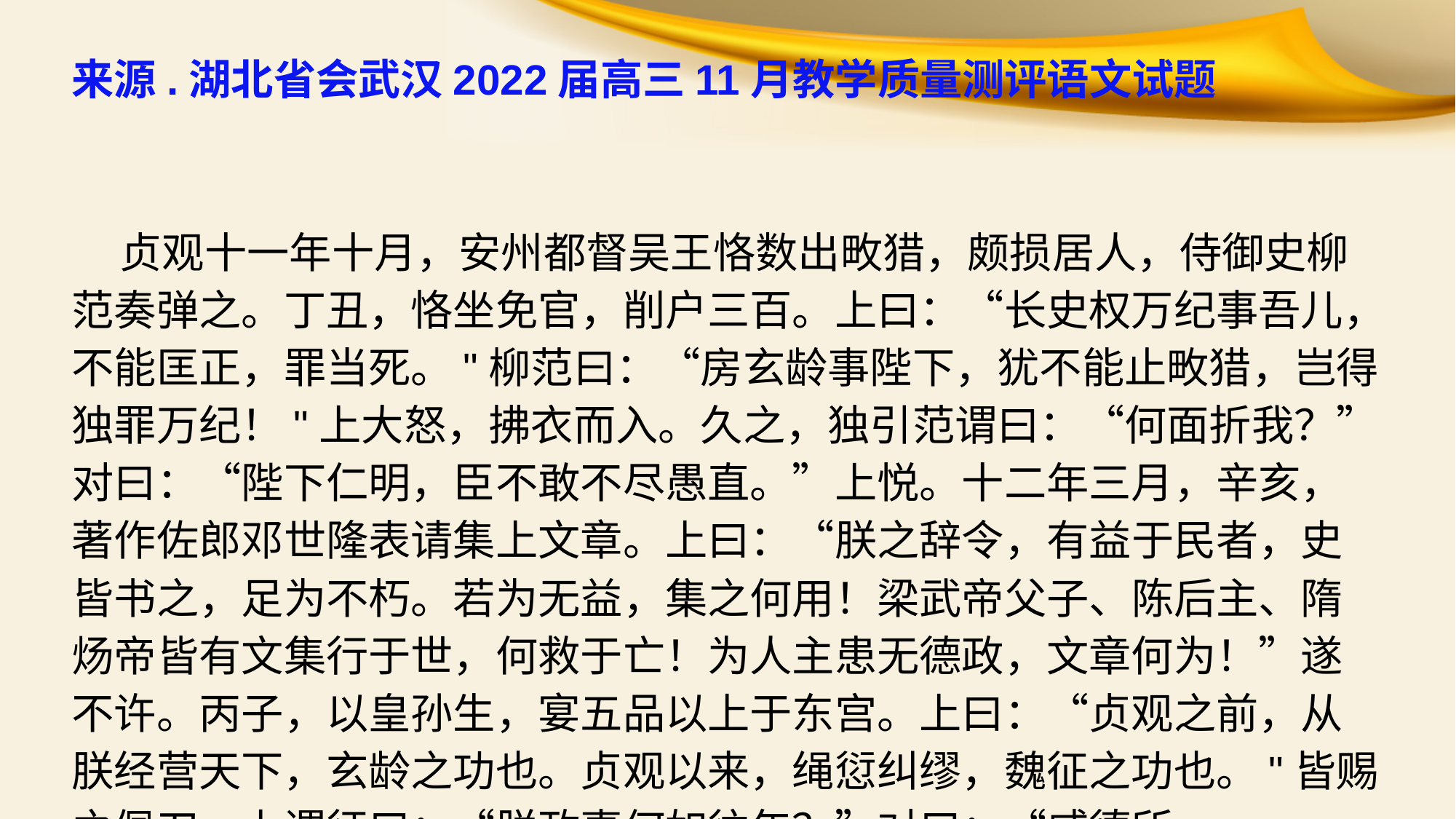

来源.湖北省会武汉2022届高三11月教学质量测评语文试题

    贞观十一年十月，安州都督吴王恪数出畋猎，颇损居人，侍御史柳范奏弹之。丁丑，恪坐免官，削户三百。上曰：“长史权万纪事吾儿，不能匡正，罪当死。"柳范曰：“房玄龄事陛下，犹不能止畋猎，岂得独罪万纪！"上大怒，拂衣而入。久之，独引范谓曰：“何面折我？”对曰：“陛下仁明，臣不敢不尽愚直。”上悦。十二年三月，辛亥，著作佐郎邓世隆表请集上文章。上曰：“朕之辞令，有益于民者，史皆书之，足为不朽。若为无益，集之何用！梁武帝父子、陈后主、隋炀帝皆有文集行于世，何救于亡！为人主患无德政，文章何为！”遂不许。丙子，以皇孙生，宴五品以上于东宫。上曰：“贞观之前，从朕经营天下，玄龄之功也。贞观以来，绳愆纠缪，魏征之功也。"皆赐之佩刀。上谓征曰：“朕政事何如往年？”对曰：“威德所